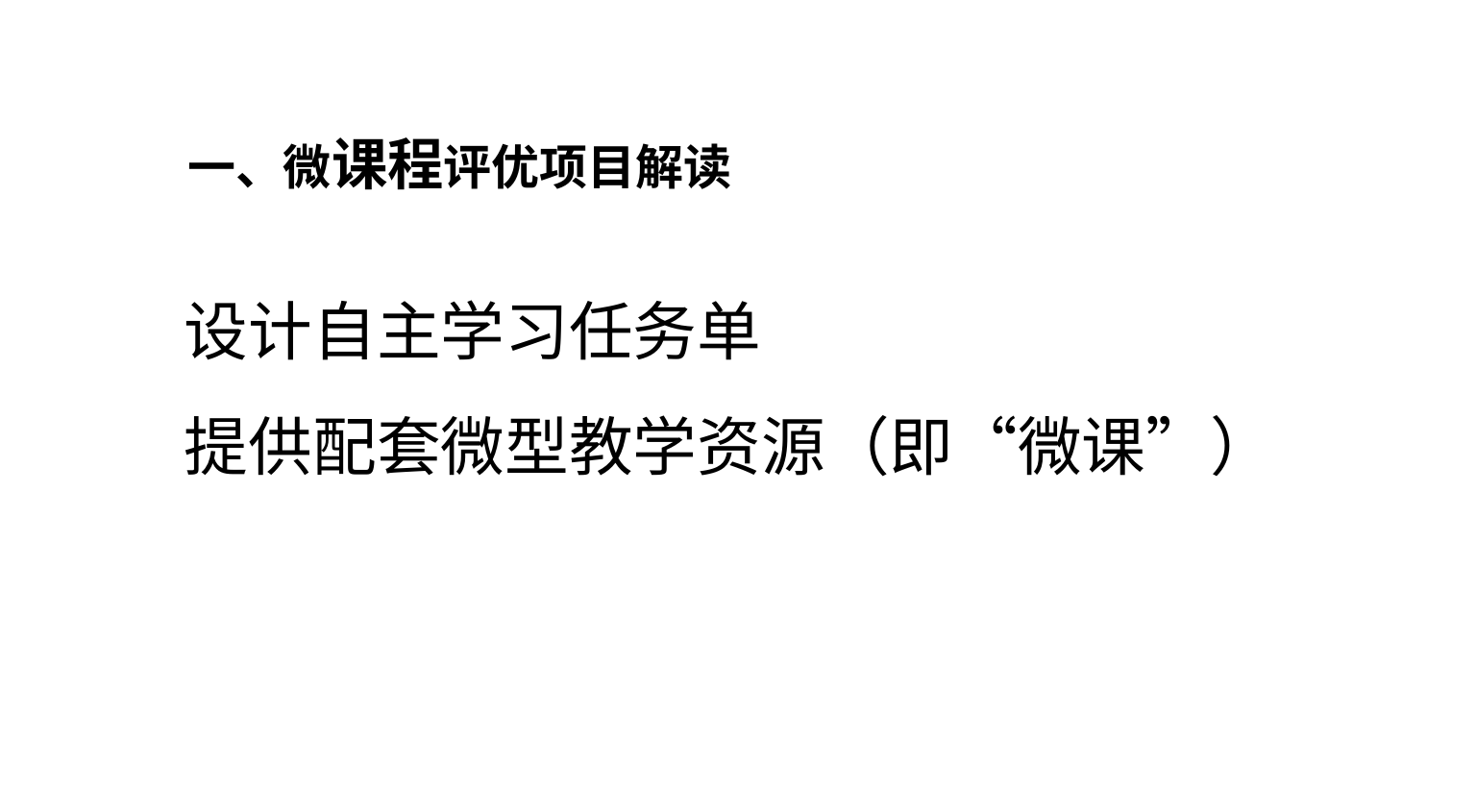

一、微课程评优项目解读
设计自主学习任务单
提供配套微型教学资源（即“微课”）